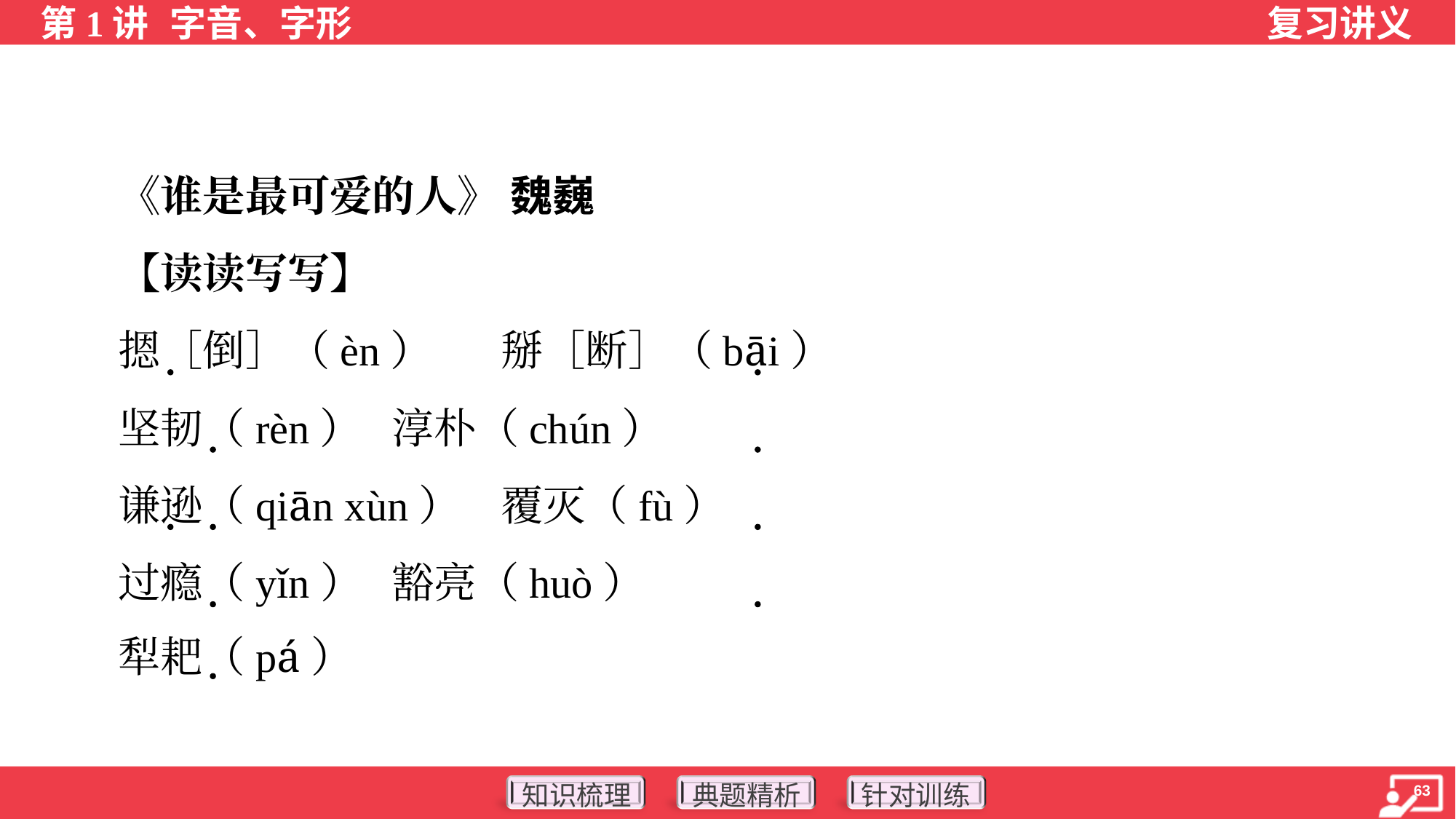

《谁是最可爱的人》 魏巍
    【读读写写】
    摁［倒］（èn）	掰［断］（bāi）
    坚韧（rèn）	淳朴（chún）
    谦逊（qiān xùn）	覆灭（fù）
    过瘾（yǐn）	豁亮（huò）
    犁耙（pá）